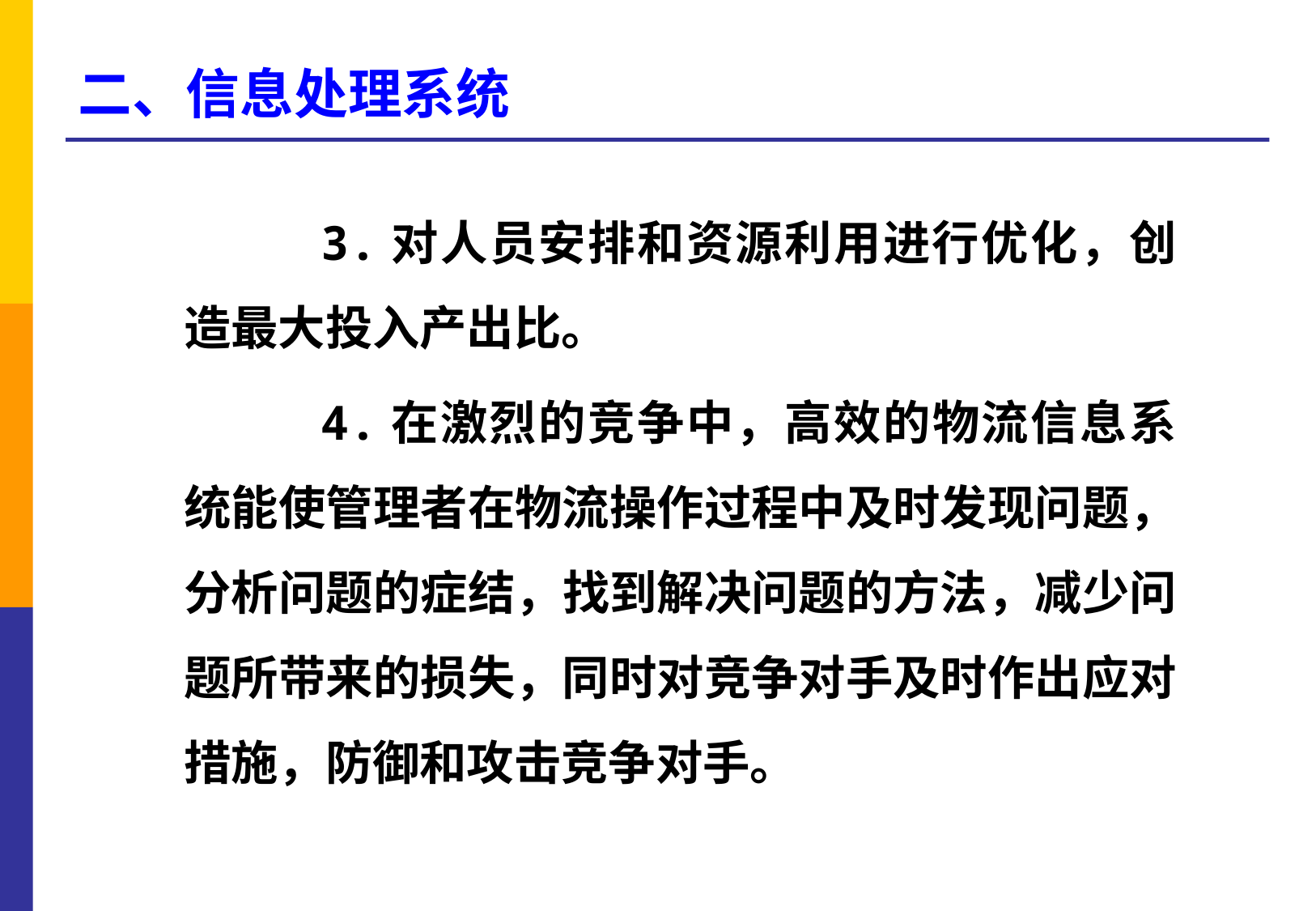

# 二、信息处理系统
      3.对人员安排和资源利用进行优化，创造最大投入产出比。
      4.在激烈的竞争中，高效的物流信息系统能使管理者在物流操作过程中及时发现问题，分析问题的症结，找到解决问题的方法，减少问题所带来的损失，同时对竞争对手及时作出应对措施，防御和攻击竞争对手。